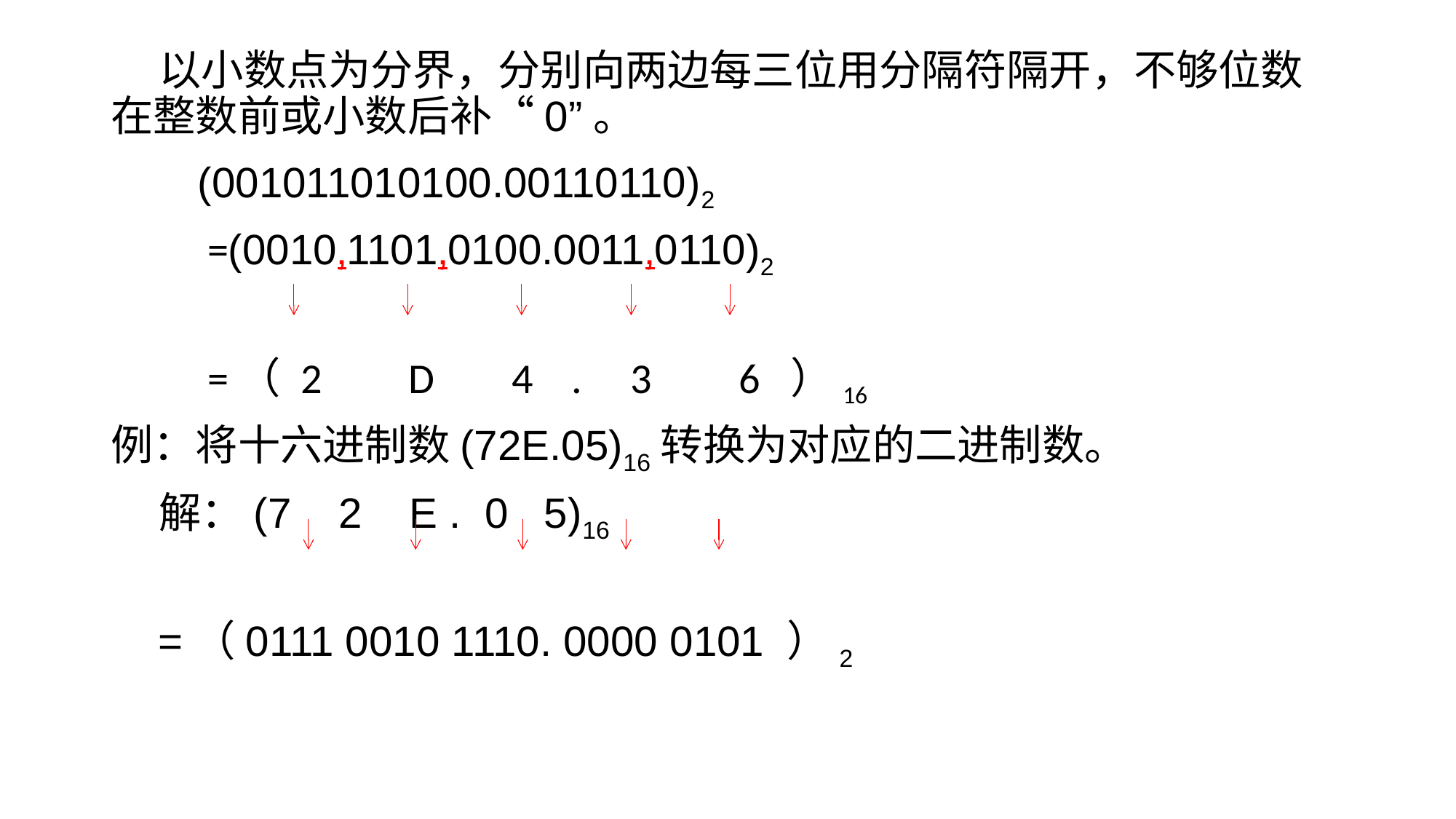

# 以小数点为分界，分别向两边每三位用分隔符隔开，不够位数在整数前或小数后补“0”。
         (001011010100.00110110)2
          =(0010‚1101‚0100.0011‚0110)2

          =（ 2         D        4    .     3         6  ）16
例：将十六进制数(72E.05)16转换为对应的二进制数。
    解：(7    2    E .  0   5)16

    =（0111 0010 1110. 0000 0101 ）2